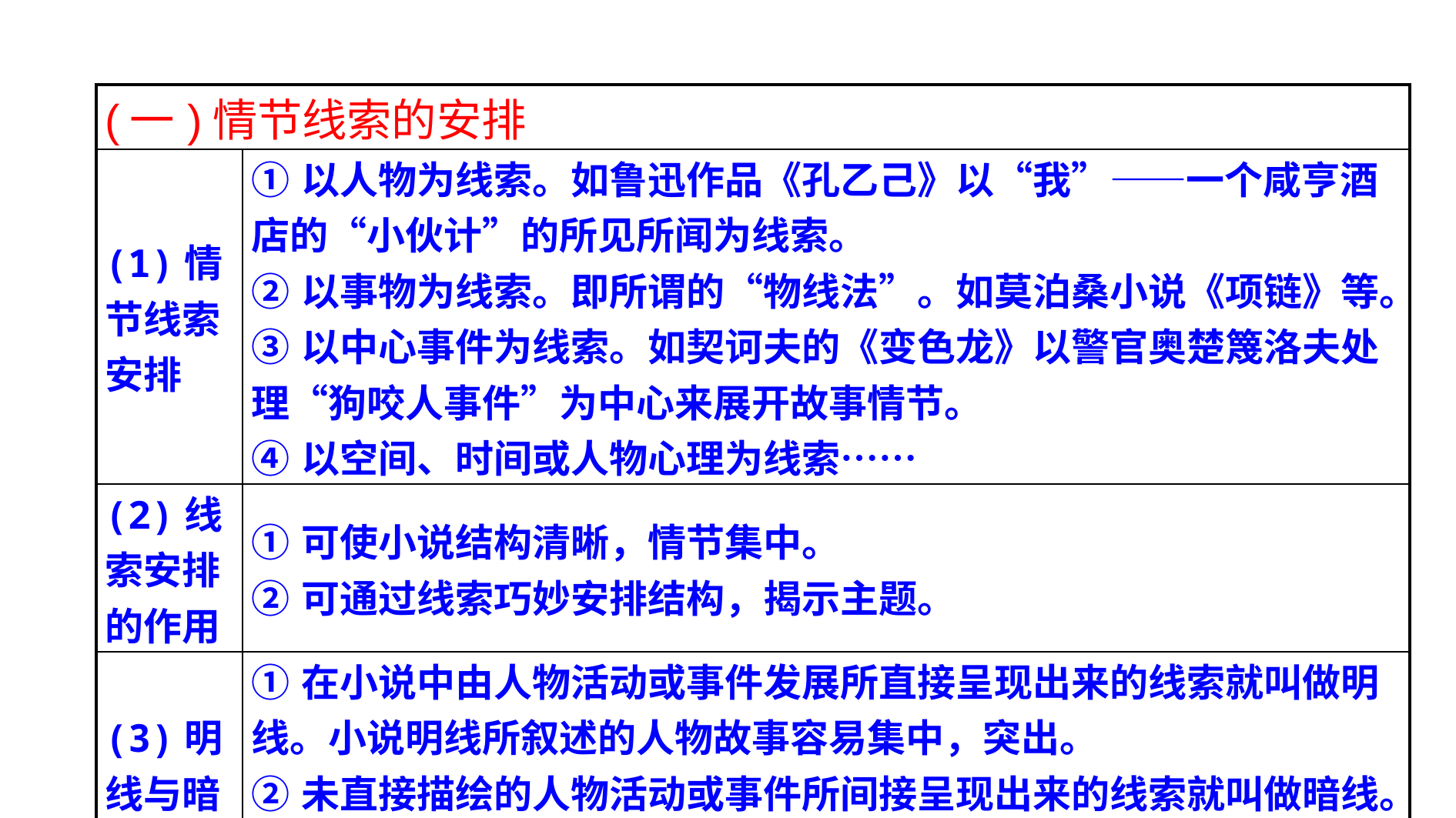

| (一)情节线索的安排 |  |
| --- | --- |
| (1)情节线索安排 | ①以人物为线索。如鲁迅作品《孔乙己》以“我”——一个咸亨酒店的“小伙计”的所见所闻为线索。 ②以事物为线索。即所谓的“物线法”。如莫泊桑小说《项链》等。 ③以中心事件为线索。如契诃夫的《变色龙》以警官奥楚篾洛夫处理“狗咬人事件”为中心来展开故事情节。 ④以空间、时间或人物心理为线索…… |
| (2)线索安排的作用 | ①可使小说结构清晰，情节集中。 ②可通过线索巧妙安排结构，揭示主题。 |
| (3)明线与暗线 | ①在小说中由人物活动或事件发展所直接呈现出来的线索就叫做明线。小说明线所叙述的人物故事容易集中，突出。 ②未直接描绘的人物活动或事件所间接呈现出来的线索就叫做暗线。暗线则能够在更广更深的层面上揭示出当时社会的各种矛盾或斗争的焦点，使故事情节的安排更加巧妙，使小说矛盾和主题更加突出。 |